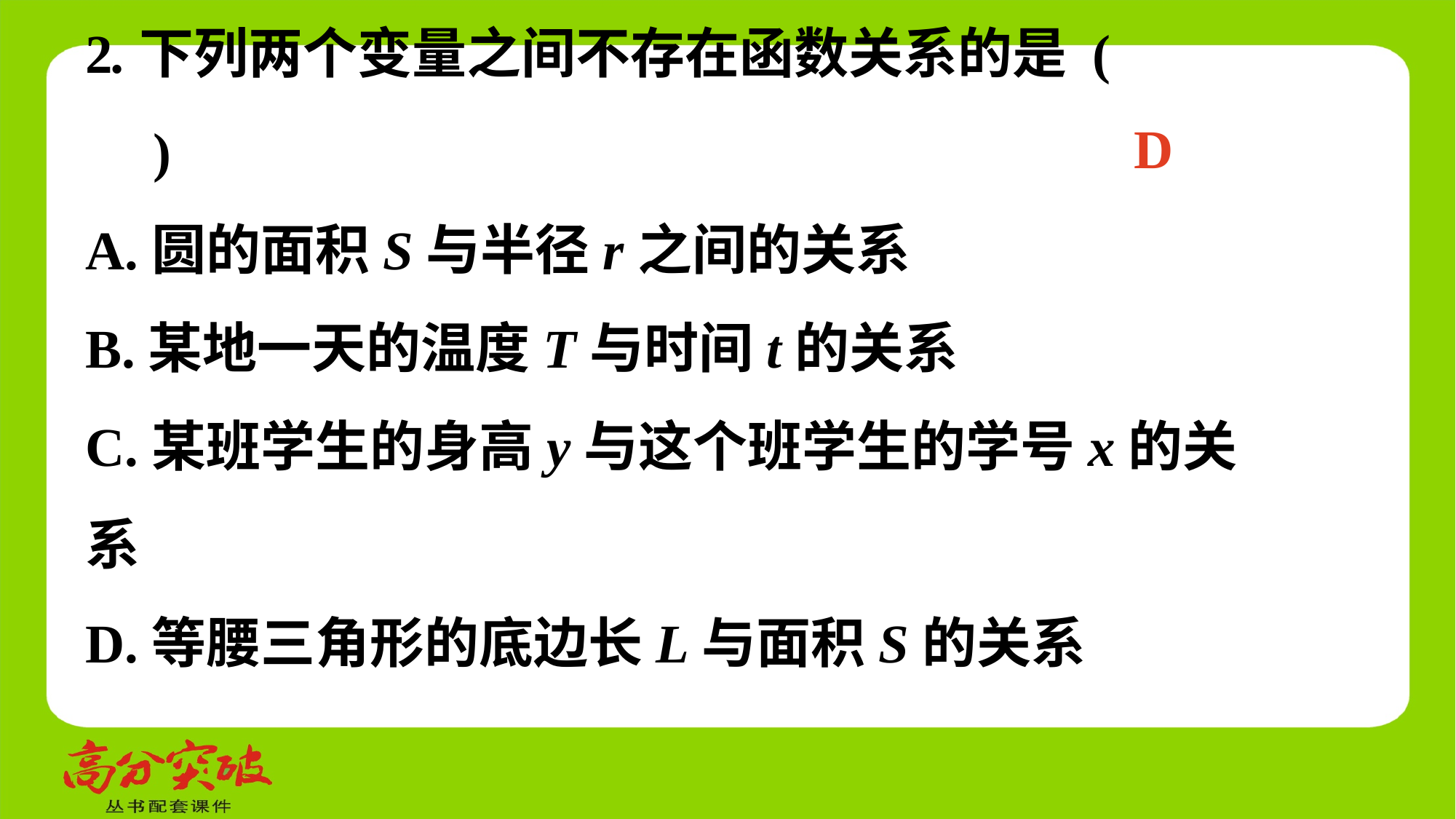

2.下列两个变量之间不存在函数关系的是 (　  　)
A.圆的面积S与半径r之间的关系
B.某地一天的温度T与时间t的关系
C.某班学生的身高y与这个班学生的学号x的关系
D.等腰三角形的底边长L与面积S的关系
D